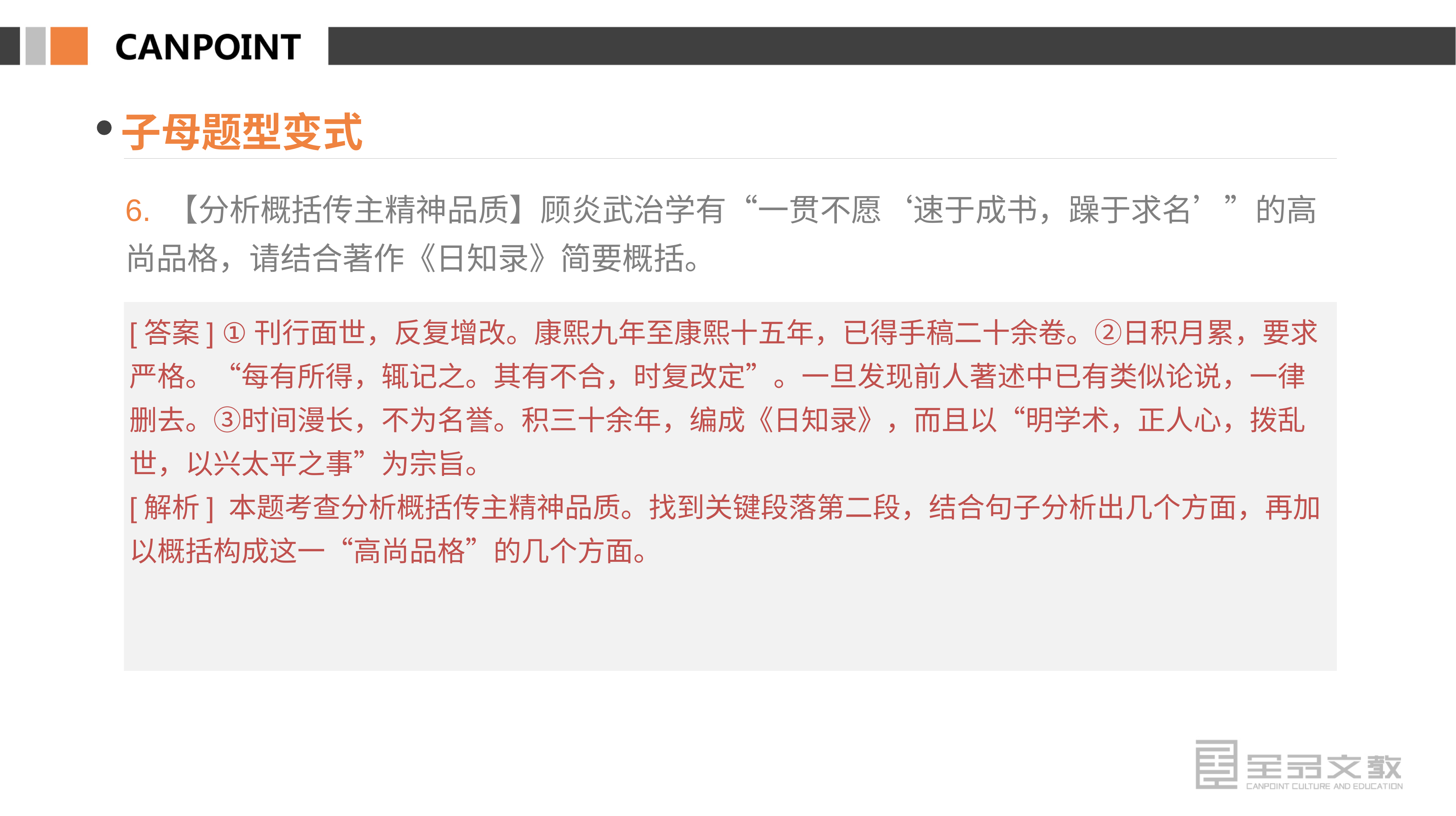

子母题型变式

6. 【分析概括传主精神品质】顾炎武治学有“一贯不愿‘速于成书，躁于求名’”的高尚品格，请结合著作《日知录》简要概括。

[答案] ①刊行面世，反复增改。康熙九年至康熙十五年，已得手稿二十余卷。②日积月累，要求严格。“每有所得，辄记之。其有不合，时复改定”。一旦发现前人著述中已有类似论说，一律删去。③时间漫长，不为名誉。积三十余年，编成《日知录》，而且以“明学术，正人心，拨乱世，以兴太平之事”为宗旨。
[解析] 本题考查分析概括传主精神品质。找到关键段落第二段，结合句子分析出几个方面，再加以概括构成这一“高尚品格”的几个方面。